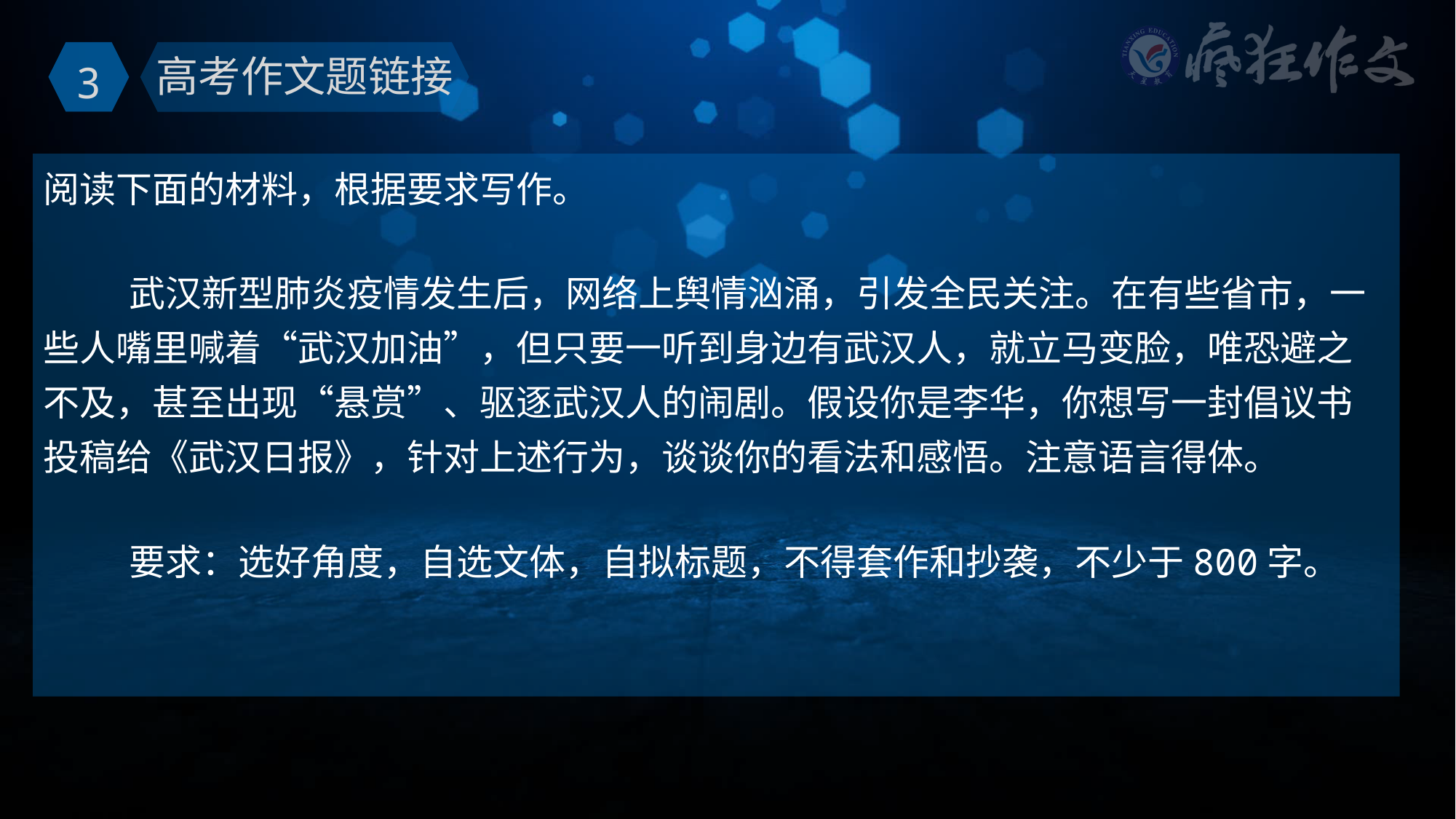

3
高考作文题链接

阅读下面的材料，根据要求写作。

武汉新型肺炎疫情发生后，网络上舆情汹涌，引发全民关注。在有些省市，一些人嘴里喊着“武汉加油”，但只要一听到身边有武汉人，就立马变脸，唯恐避之不及，甚至出现“悬赏”、驱逐武汉人的闹剧。假设你是李华，你想写一封倡议书投稿给《武汉日报》，针对上述行为，谈谈你的看法和感悟。注意语言得体。

要求：选好角度，自选文体，自拟标题，不得套作和抄袭，不少于800字。